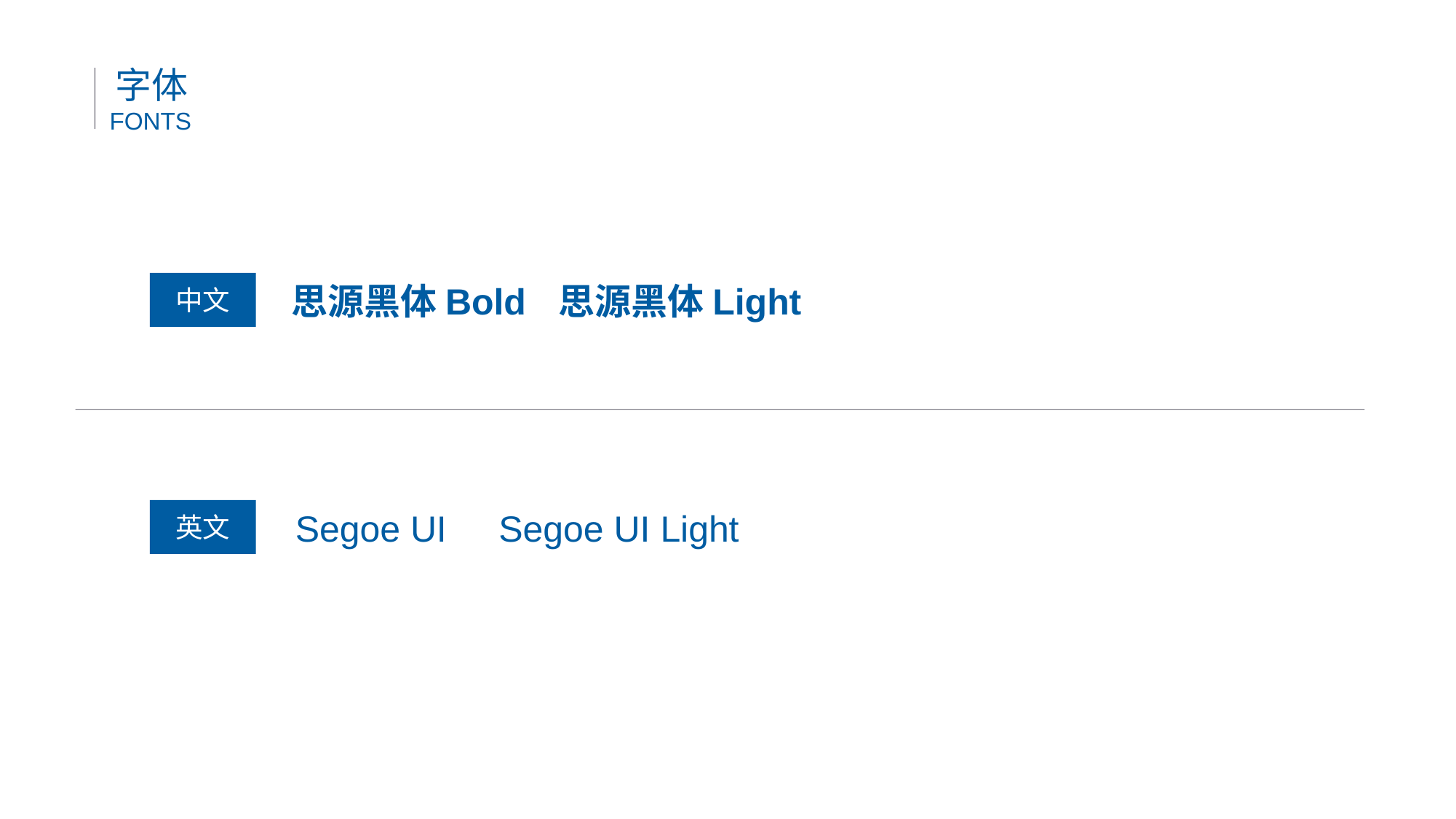

字体
FONTS
中文
思源黑体Bold
思源黑体Light
英文
Segoe UI
Segoe UI Light